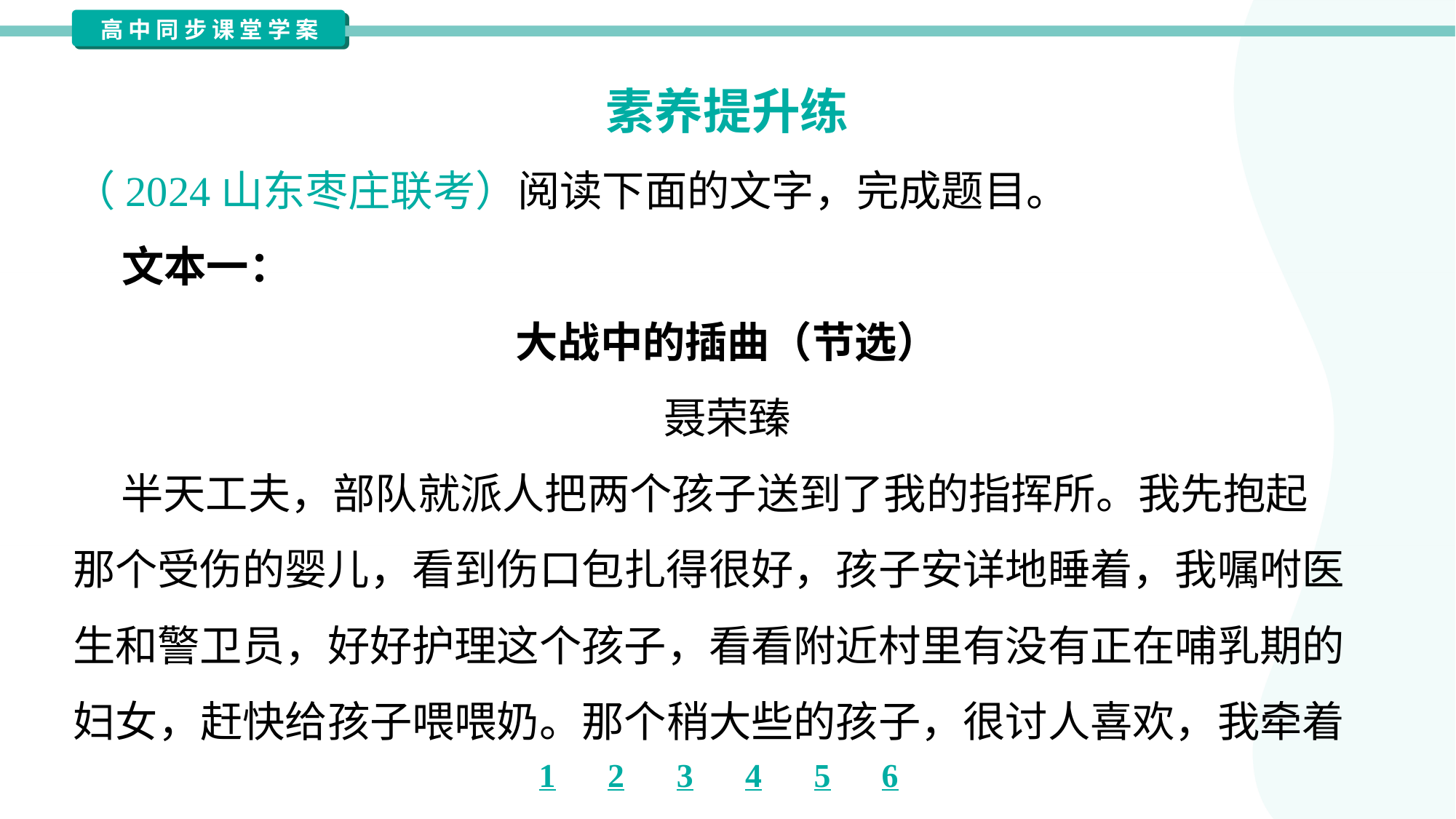

素养提升练
（2024山东枣庄联考）阅读下面的文字，完成题目。
    文本一：
大战中的插曲（节选）
聂荣臻
    半天工夫，部队就派人把两个孩子送到了我的指挥所。我先抱起
那个受伤的婴儿，看到伤口包扎得很好，孩子安详地睡着，我嘱咐医
生和警卫员，好好护理这个孩子，看看附近村里有没有正在哺乳期的
妇女，赶快给孩子喂喂奶。那个稍大些的孩子，很讨人喜欢，我牵着